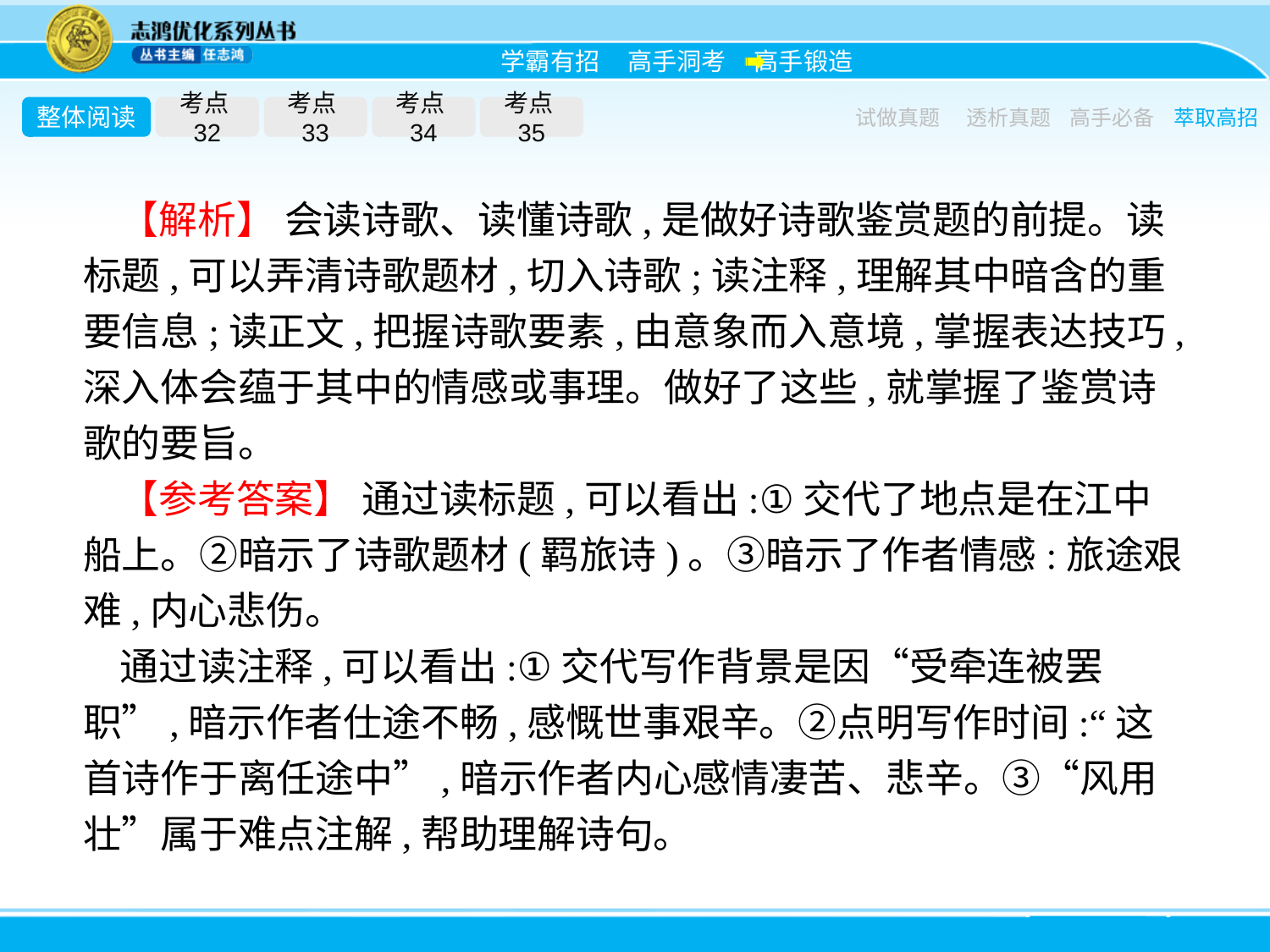

整体阅读
考点32
考点33
考点34
考点35
试做真题
透析真题
高手必备
萃取高招
【解析】 会读诗歌、读懂诗歌,是做好诗歌鉴赏题的前提。读标题,可以弄清诗歌题材,切入诗歌;读注释,理解其中暗含的重要信息;读正文,把握诗歌要素,由意象而入意境,掌握表达技巧,深入体会蕴于其中的情感或事理。做好了这些,就掌握了鉴赏诗歌的要旨。
【参考答案】 通过读标题,可以看出:①交代了地点是在江中船上。②暗示了诗歌题材(羁旅诗)。③暗示了作者情感:旅途艰难,内心悲伤。
通过读注释,可以看出:①交代写作背景是因“受牵连被罢职”,暗示作者仕途不畅,感慨世事艰辛。②点明写作时间:“这首诗作于离任途中”,暗示作者内心感情凄苦、悲辛。③“风用壮”属于难点注解,帮助理解诗句。